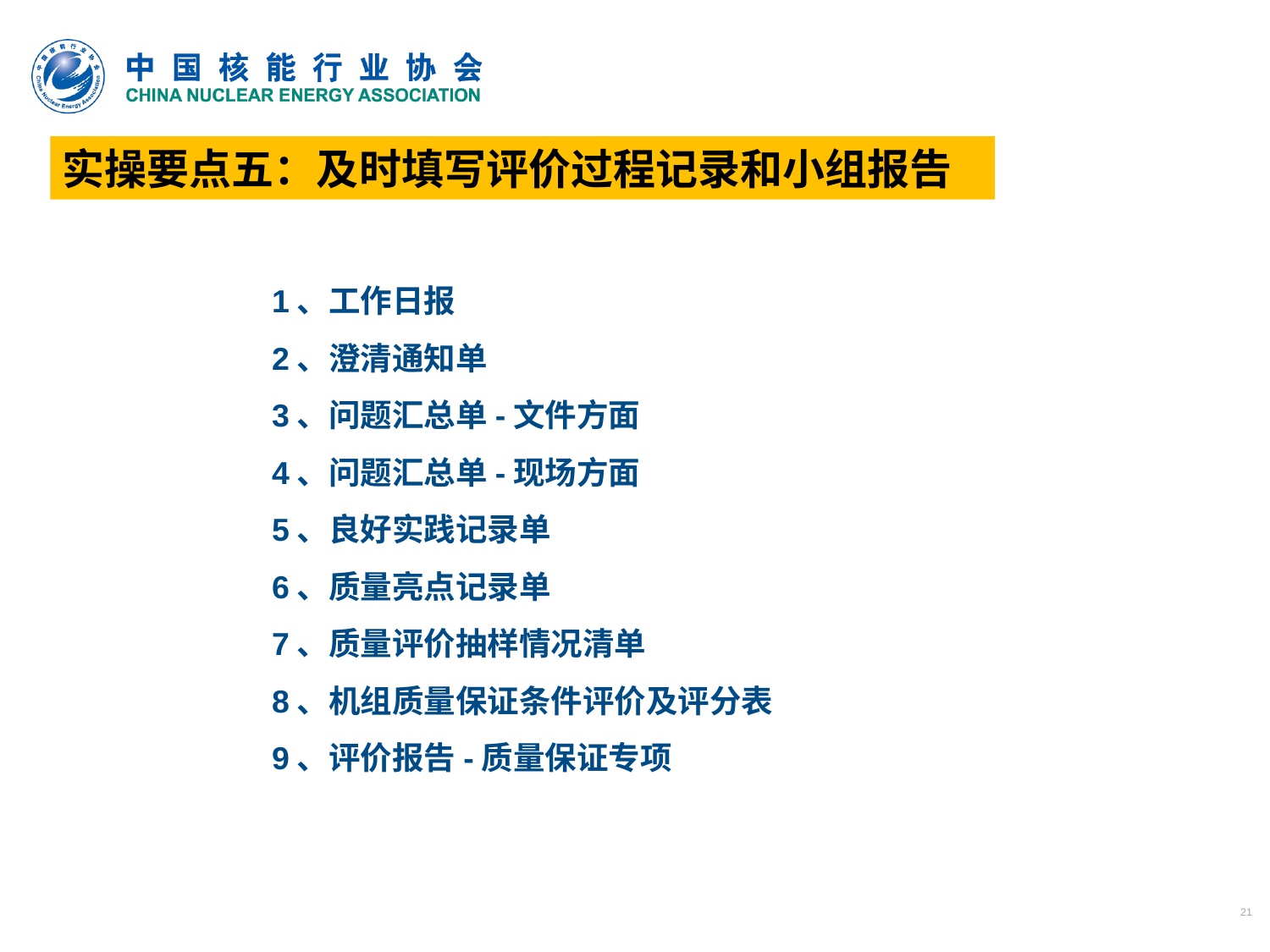

实操要点五：及时填写评价过程记录和小组报告
1、工作日报
2、澄清通知单
3、问题汇总单-文件方面
4、问题汇总单-现场方面
5、良好实践记录单
6、质量亮点记录单
7、质量评价抽样情况清单
8、机组质量保证条件评价及评分表
9、评价报告-质量保证专项

21